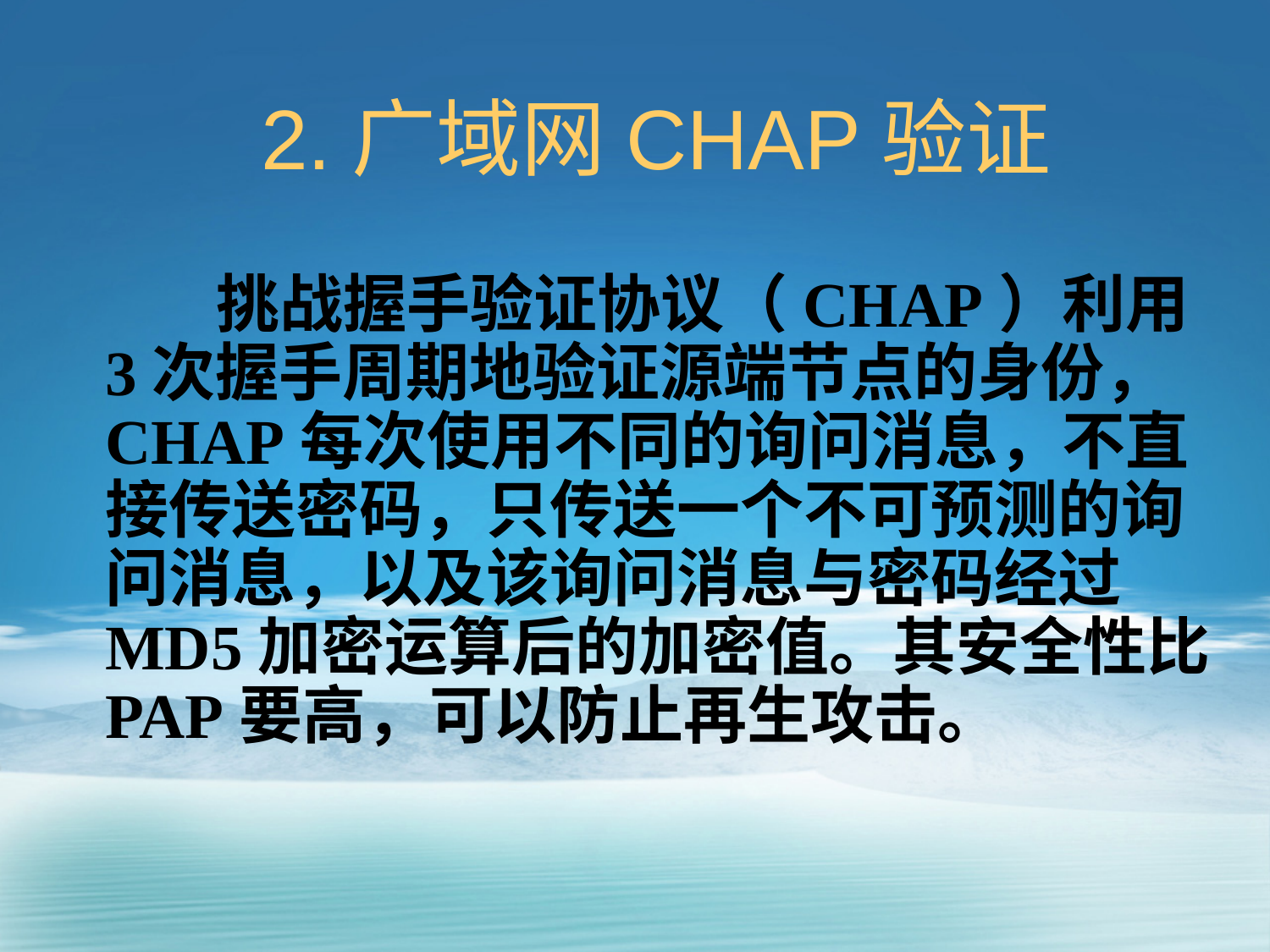

# 2.广域网CHAP验证
          挑战握手验证协议（CHAP）利用3次握手周期地验证源端节点的身份，CHAP每次使用不同的询问消息，不直接传送密码，只传送一个不可预测的询问消息，以及该询问消息与密码经过MD5加密运算后的加密值。其安全性比PAP要高，可以防止再生攻击。